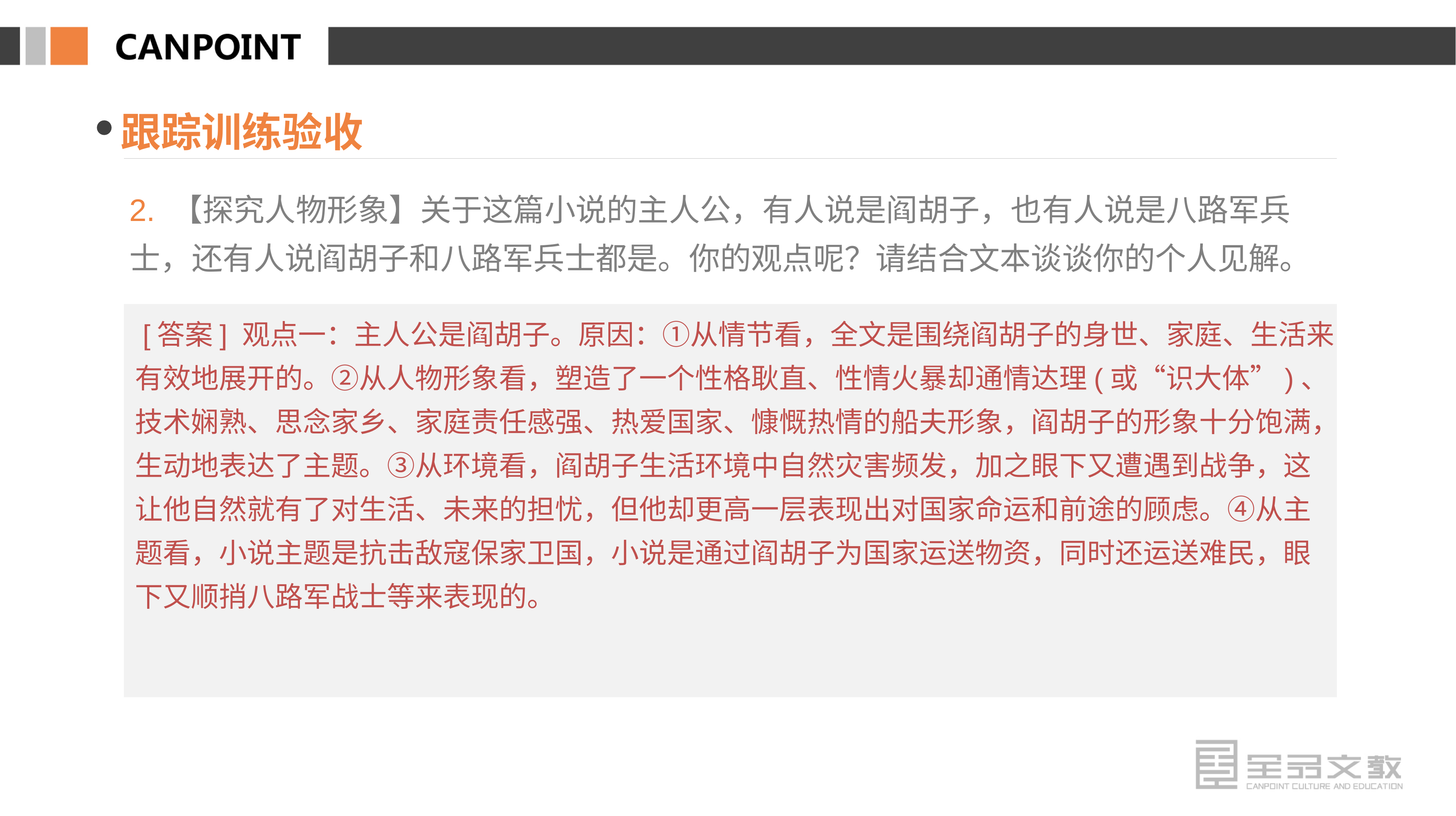

跟踪训练验收

2. 【探究人物形象】关于这篇小说的主人公，有人说是阎胡子，也有人说是八路军兵士，还有人说阎胡子和八路军兵士都是。你的观点呢？请结合文本谈谈你的个人见解。

 [答案] 观点一：主人公是阎胡子。原因：①从情节看，全文是围绕阎胡子的身世、家庭、生活来有效地展开的。②从人物形象看，塑造了一个性格耿直、性情火暴却通情达理(或“识大体”)、技术娴熟、思念家乡、家庭责任感强、热爱国家、慷慨热情的船夫形象，阎胡子的形象十分饱满，生动地表达了主题。③从环境看，阎胡子生活环境中自然灾害频发，加之眼下又遭遇到战争，这让他自然就有了对生活、未来的担忧，但他却更高一层表现出对国家命运和前途的顾虑。④从主题看，小说主题是抗击敌寇保家卫国，小说是通过阎胡子为国家运送物资，同时还运送难民，眼下又顺捎八路军战士等来表现的。